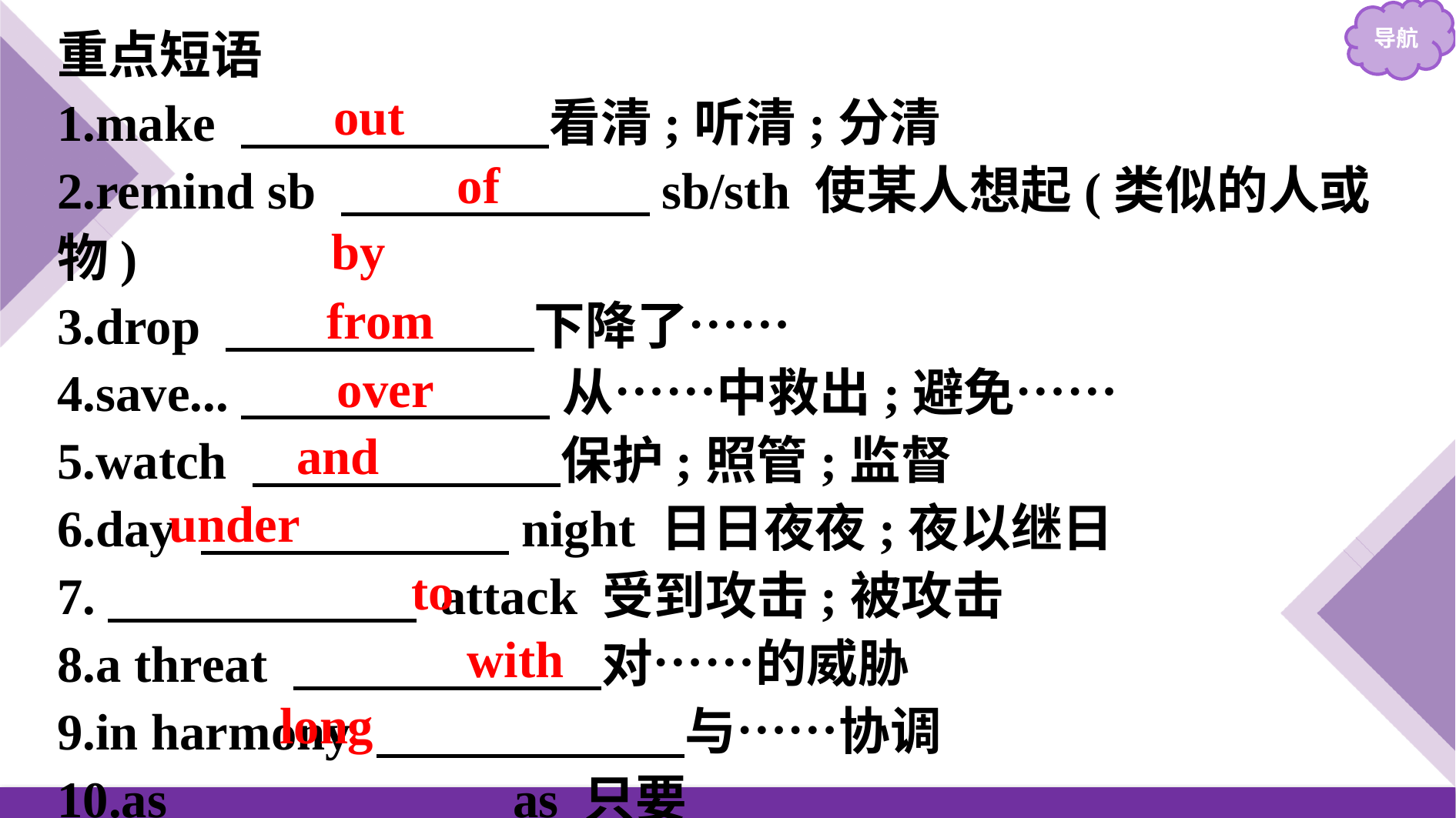

重点短语
1.make 　　　　　　看清;听清;分清
2.remind sb 　　　　　　sb/sth 使某人想起(类似的人或物)
3.drop 　　　　　　下降了……
4.save...　　　　　　 从……中救出;避免……
5.watch 　　　　　　保护;照管;监督
6.day 　　　　　　night 日日夜夜;夜以继日
7.　　　　　　 attack 受到攻击;被攻击
8.a threat 　　　　　　对……的威胁
9.in harmony 　　　　　　与……协调
10.as 　　　　　　as 只要
out
of
by
from
over
and
under
to
with
long